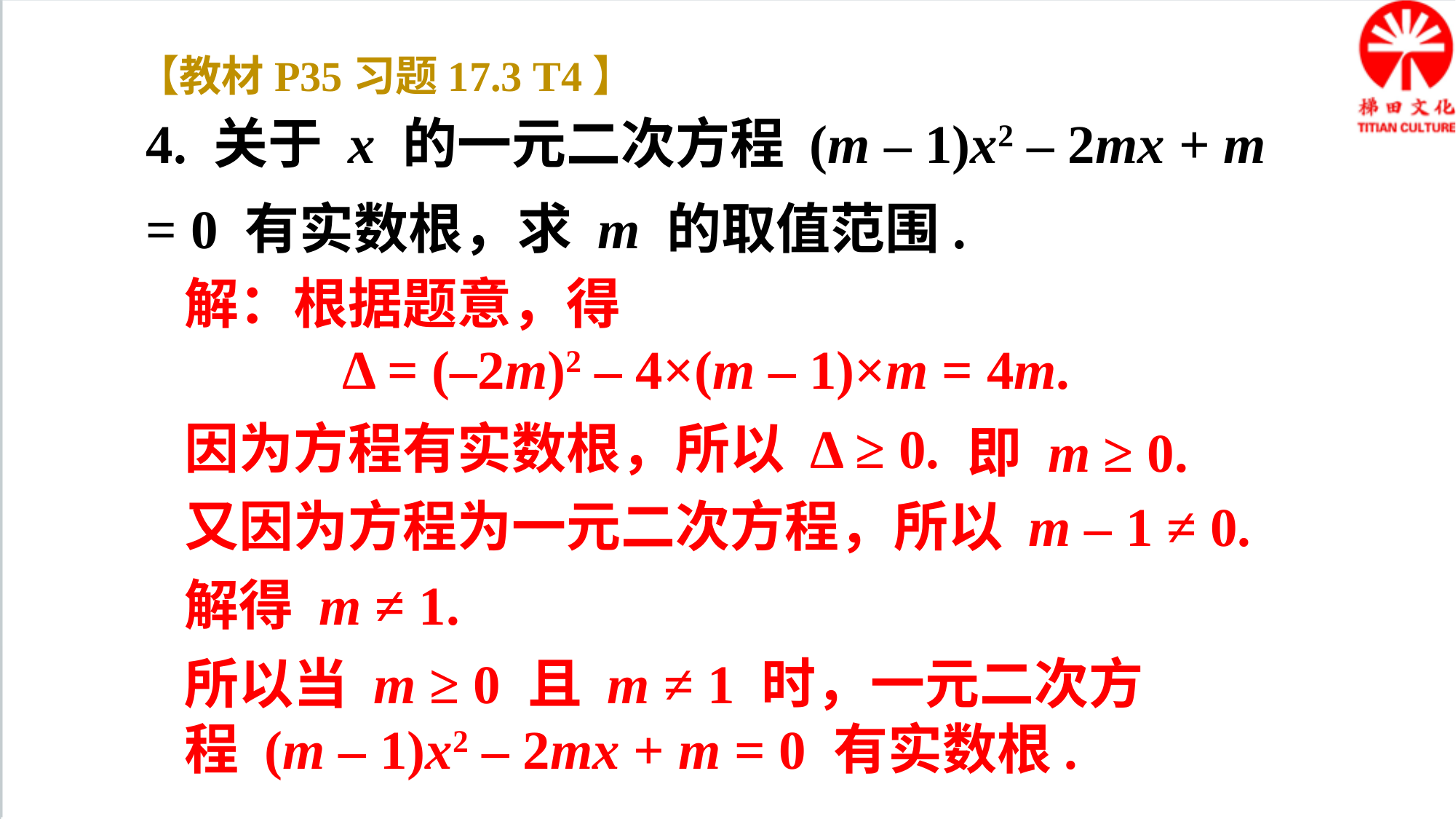

【教材P35习题17.3 T4】
4. 关于 x 的一元二次方程 (m – 1)x2 – 2mx + m = 0 有实数根，求 m 的取值范围.
解：根据题意，得
Δ = (–2m)2 – 4×(m – 1)×m = 4m.
因为方程有实数根，所以 Δ ≥ 0.
即 m ≥ 0.
又因为方程为一元二次方程，所以 m – 1 ≠ 0.
解得 m ≠ 1.
所以当 m ≥ 0 且 m ≠ 1 时，一元二次方程 (m – 1)x2 – 2mx + m = 0 有实数根.